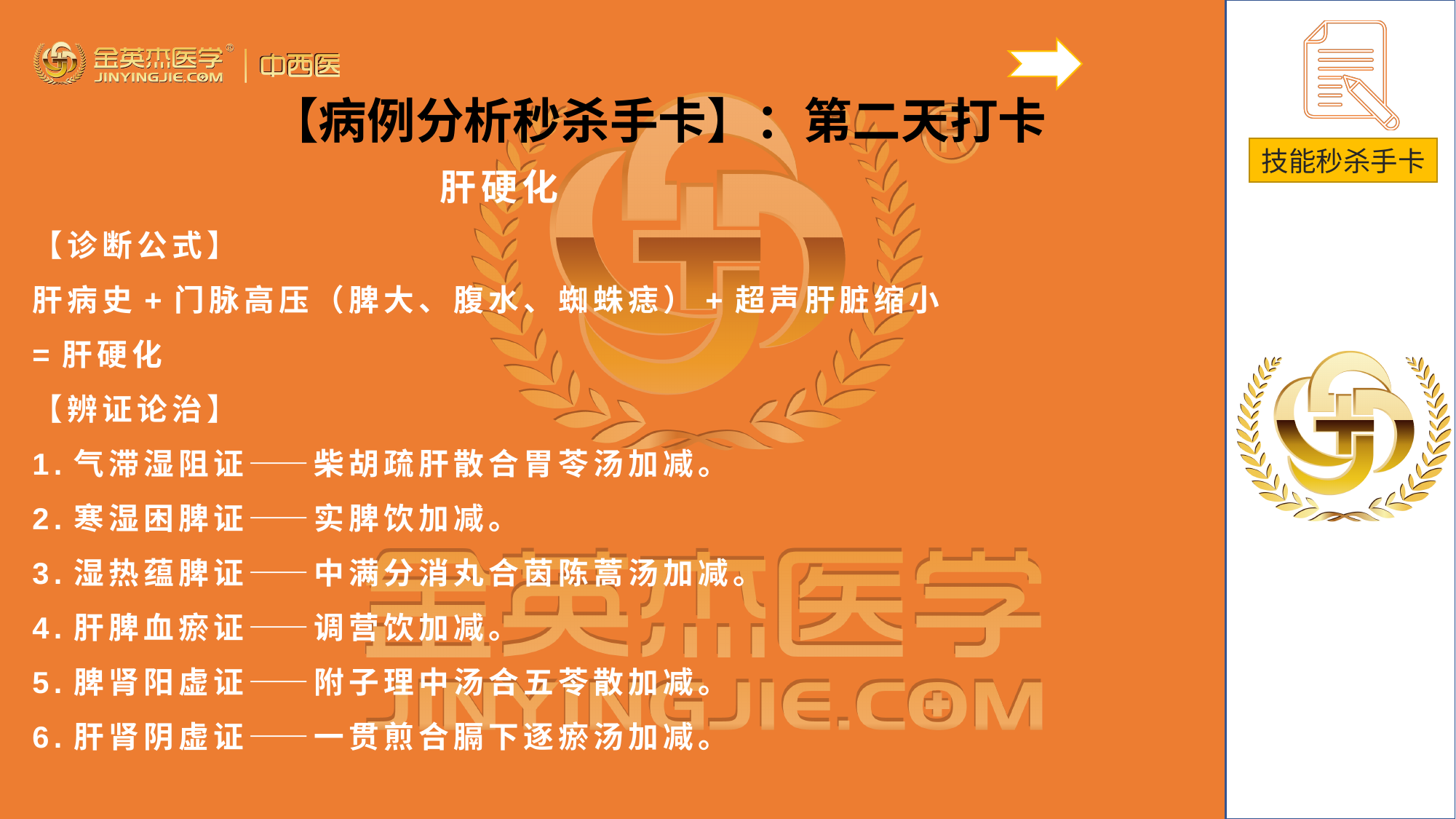

【病例分析秒杀手卡】：第二天打卡
肝硬化
【诊断公式】
肝病史+门脉高压（脾大、腹水、蜘蛛痣）+超声肝脏缩小=肝硬化
【辨证论治】
1.气滞湿阻证——柴胡疏肝散合胃苓汤加减。
2.寒湿困脾证——实脾饮加减。
3.湿热蕴脾证——中满分消丸合茵陈蒿汤加减。
4.肝脾血瘀证——调营饮加减。
5.脾肾阳虚证——附子理中汤合五苓散加减。
6.肝肾阴虚证——一贯煎合膈下逐瘀汤加减。